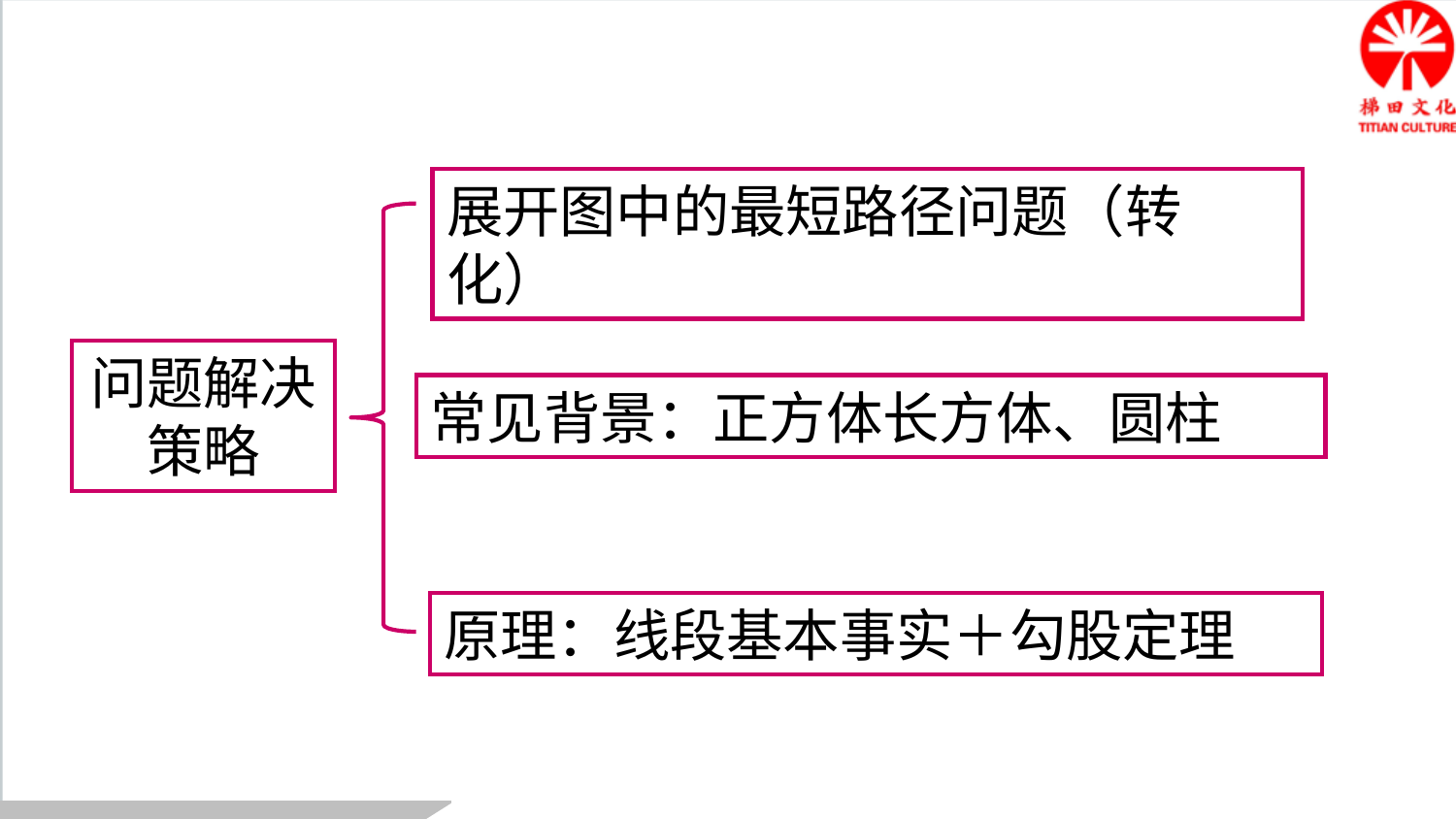

展开图中的最短路径问题（转化）

问题解决策略
常见背景：正方体长方体、圆柱
原理：线段基本事实＋勾股定理